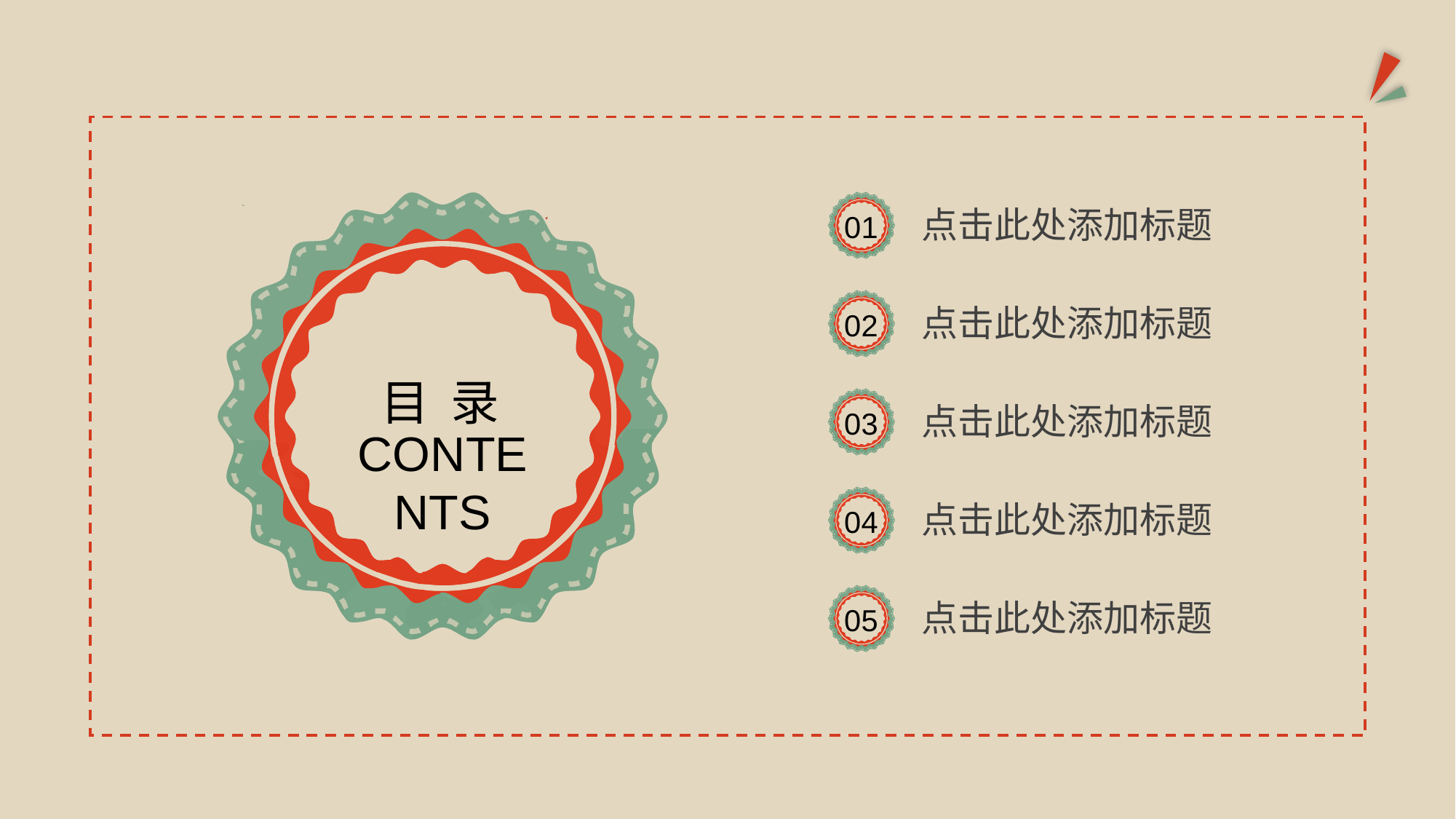

目  录
CONTENTS

点击此处添加标题
01

点击此处添加标题
02

点击此处添加标题
03

点击此处添加标题
04

点击此处添加标题
05